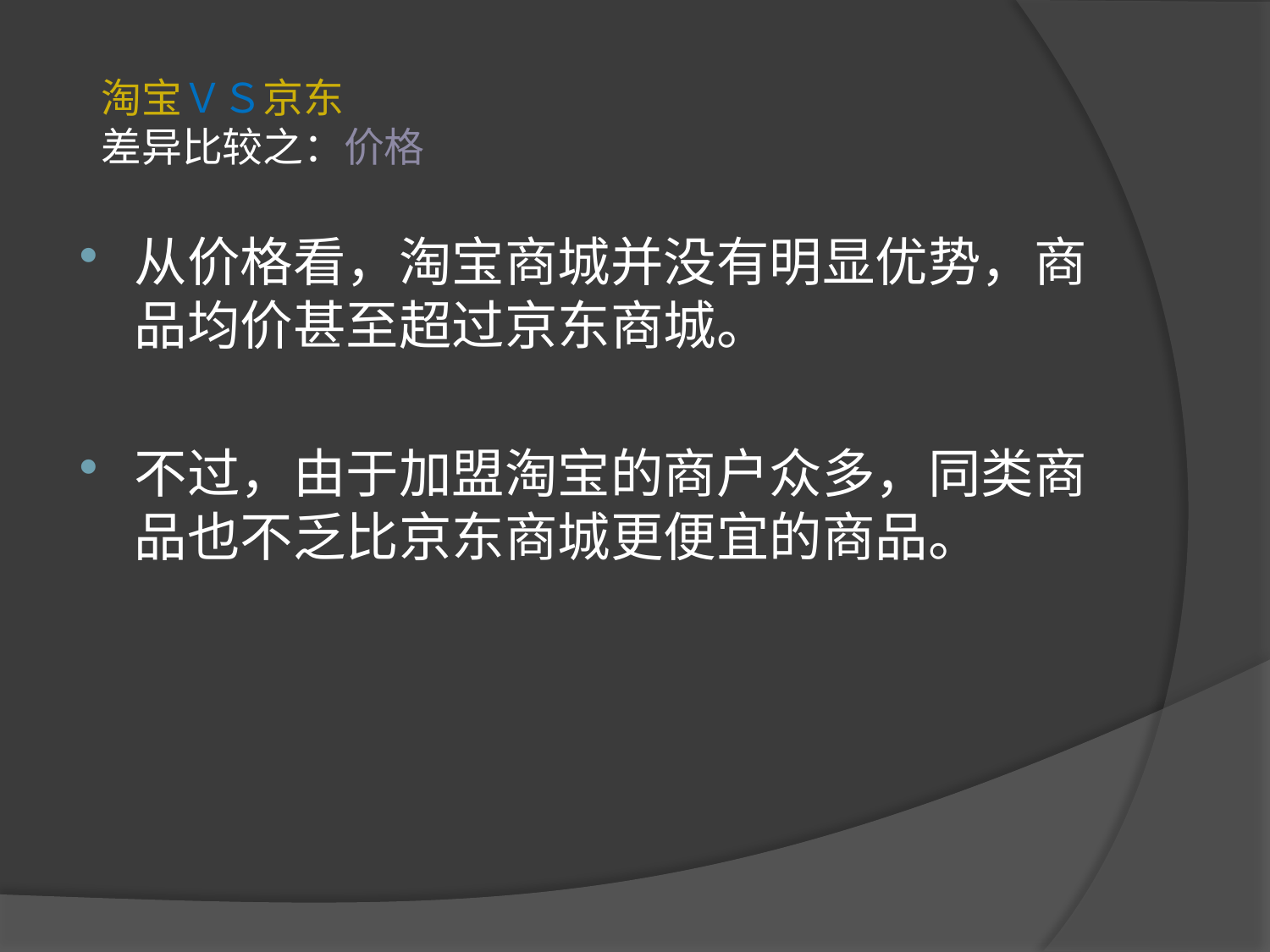

# 淘宝ＶＳ京东 差异比较之：价格
从价格看，淘宝商城并没有明显优势，商品均价甚至超过京东商城。

不过，由于加盟淘宝的商户众多，同类商品也不乏比京东商城更便宜的商品。